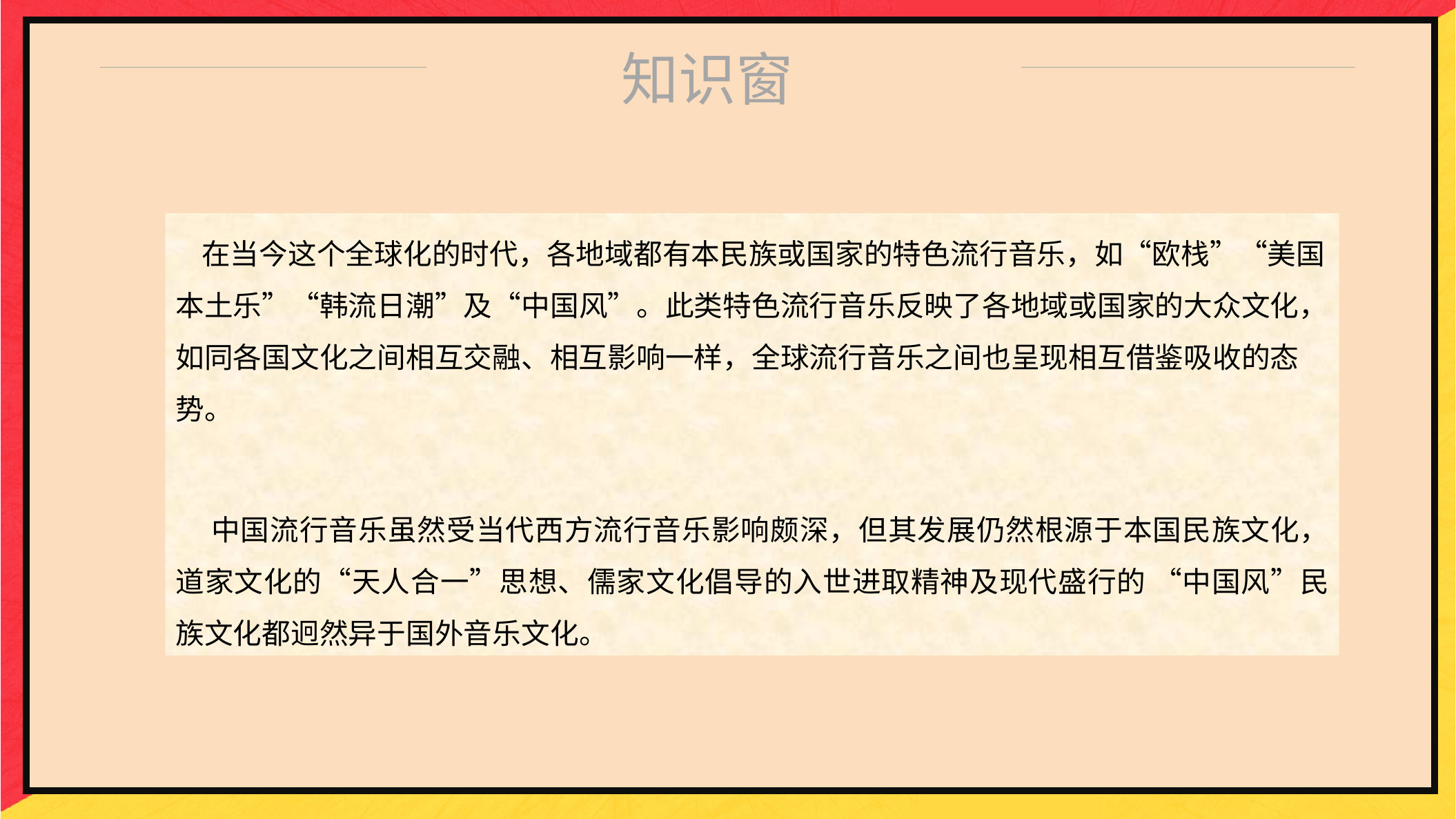

知识窗
   在当今这个全球化的时代，各地域都有本民族或国家的特色流行音乐，如“欧栈”“美国本土乐”“韩流日潮”及“中国风”。此类特色流行音乐反映了各地域或国家的大众文化，如同各国文化之间相互交融、相互影响一样，全球流行音乐之间也呈现相互借鉴吸收的态势。

    中国流行音乐虽然受当代西方流行音乐影响颇深，但其发展仍然根源于本国民族文化，道家文化的“天人合一”思想、儒家文化倡导的入世进取精神及现代盛行的 “中国风”民族文化都迥然异于国外音乐文化。